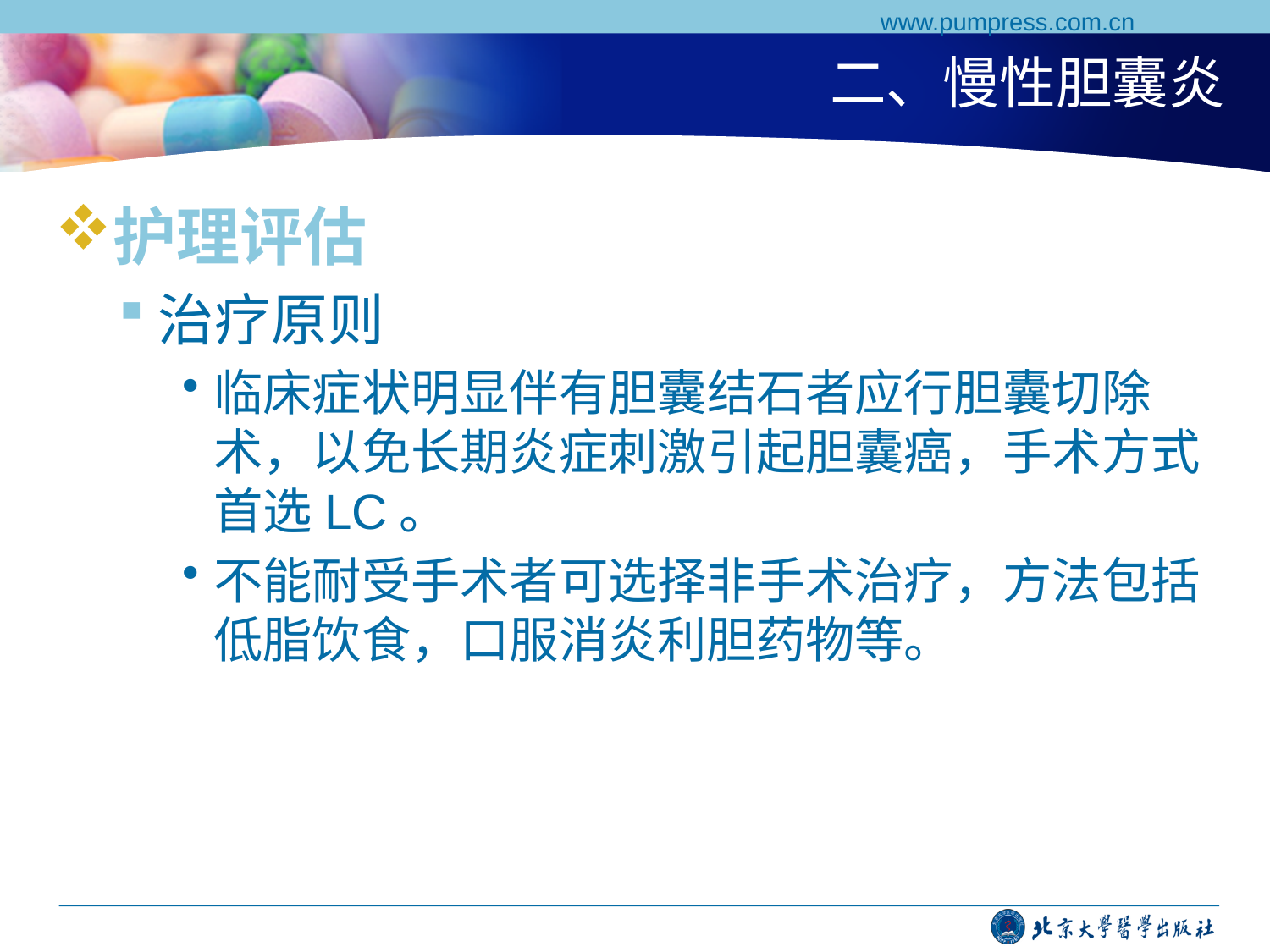

www.pumpress.com.cn
# 二、慢性胆囊炎
护理评估
治疗原则
临床症状明显伴有胆囊结石者应行胆囊切除术，以免长期炎症刺激引起胆囊癌，手术方式首选LC。
不能耐受手术者可选择非手术治疗，方法包括低脂饮食，口服消炎利胆药物等。